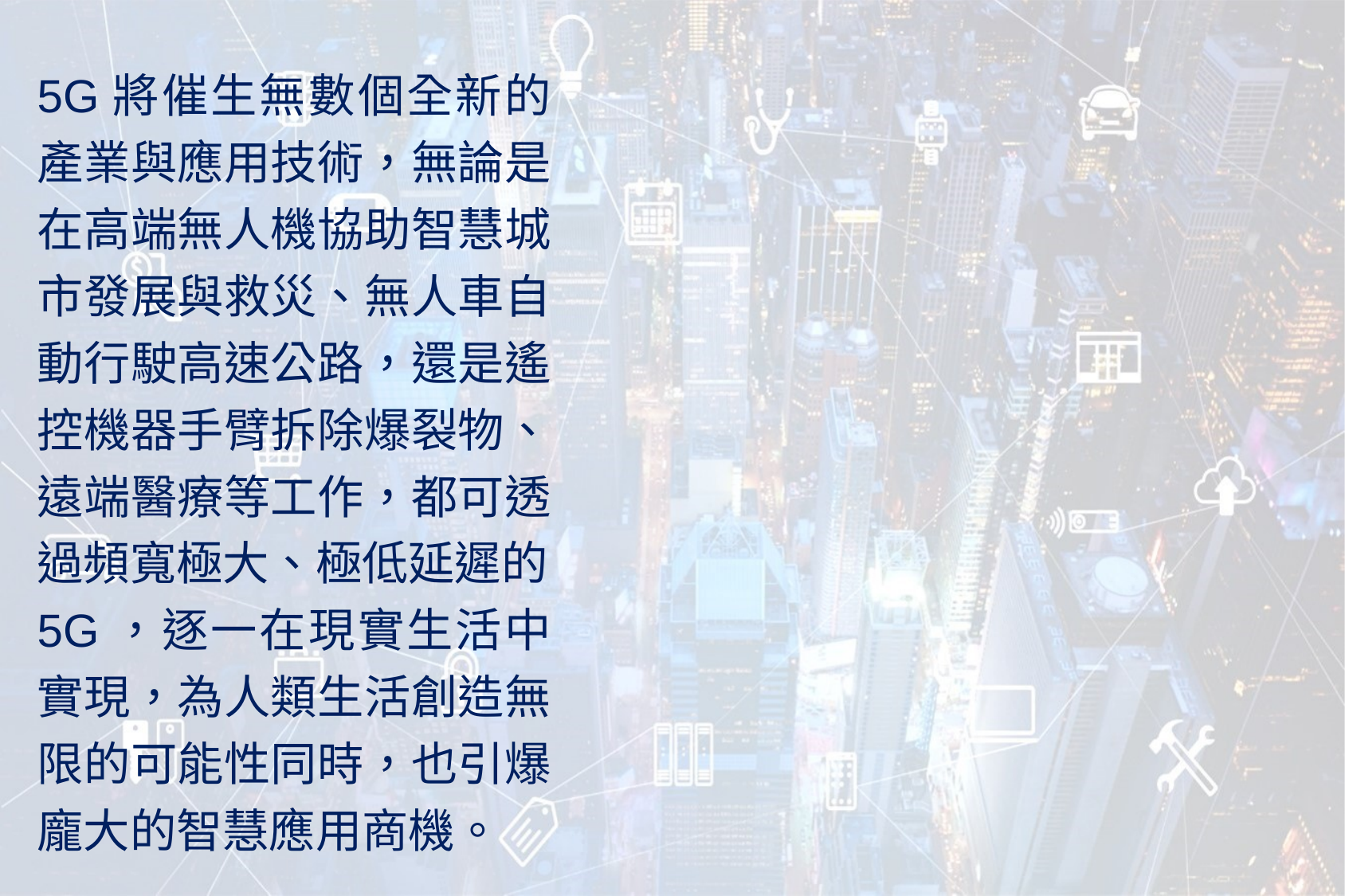

5G將催生無數個全新的產業與應用技術，無論是在高端無人機協助智慧城市發展與救災、無人車自動行駛高速公路，還是遙控機器手臂拆除爆裂物、遠端醫療等工作，都可透過頻寬極大、極低延遲的5G，逐一在現實生活中實現，為人類生活創造無限的可能性同時，也引爆龐大的智慧應用商機。